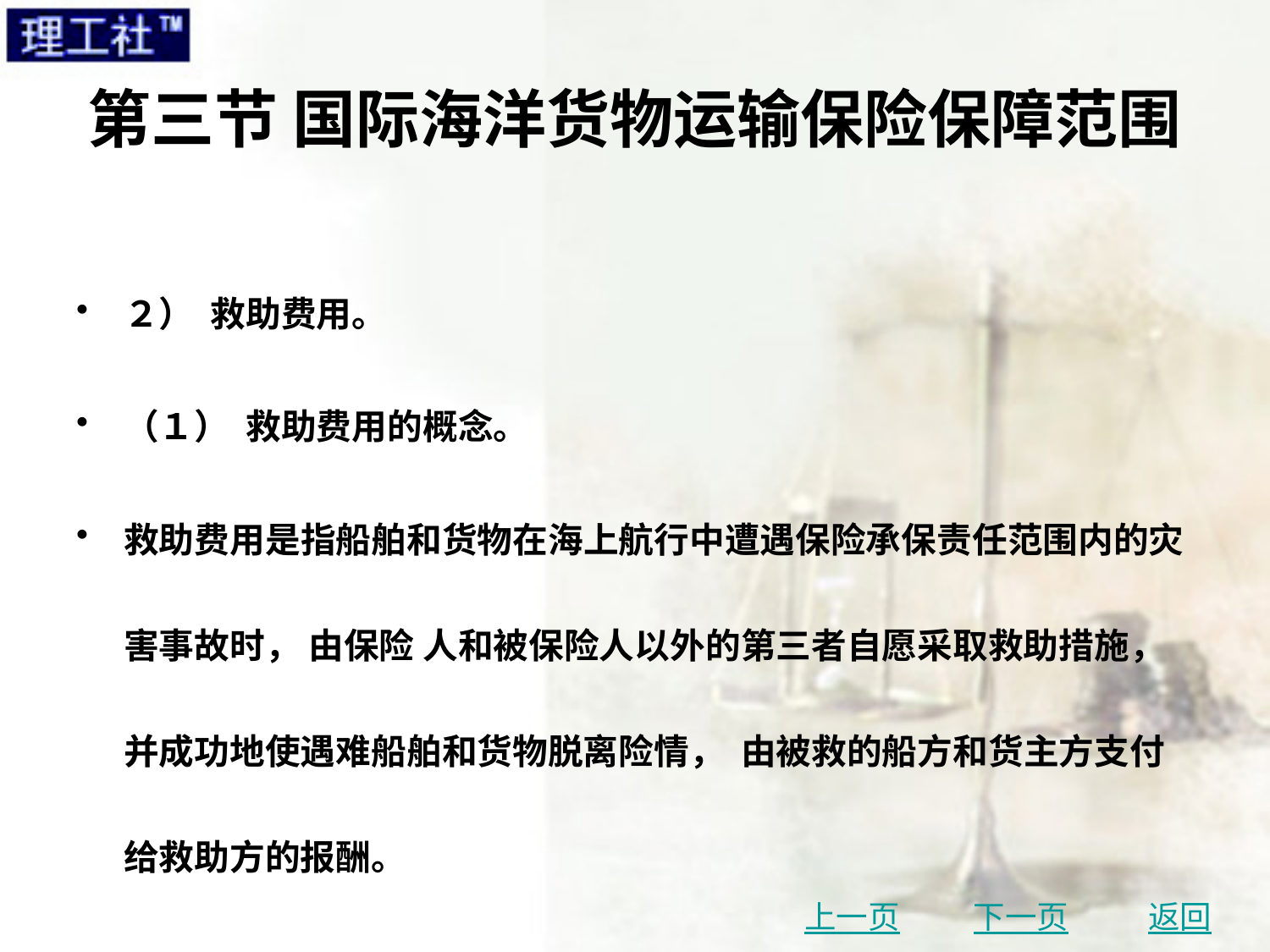

# 第三节 国际海洋货物运输保险保障范围
２）  救助费用。
（１）  救助费用的概念。
救助费用是指船舶和货物在海上航行中遭遇保险承保责任范围内的灾害事故时， 由保险 人和被保险人以外的第三者自愿采取救助措施，  并成功地使遇难船舶和货物脱离险情，  由被救的船方和货主方支付给救助方的报酬。

上一页
下一页
返回